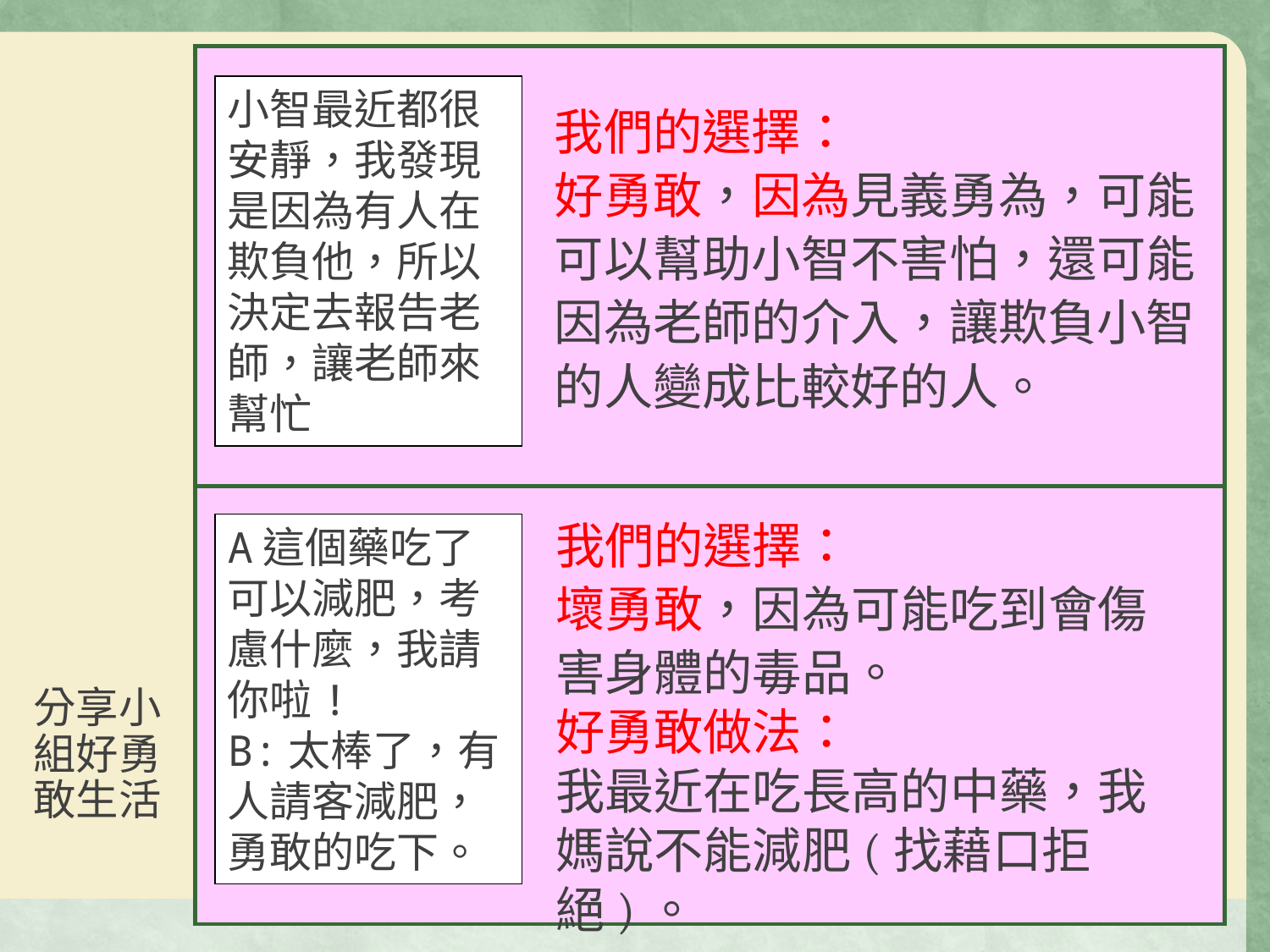

小智最近都很安靜，我發現是因為有人在欺負他，所以決定去報告老師，讓老師來幫忙
我們的選擇：
好勇敢，因為見義勇為，可能
可以幫助小智不害怕，還可能
因為老師的介入，讓欺負小智
的人變成比較好的人。

我們的選擇：
壞勇敢，因為可能吃到會傷
害身體的毒品。
好勇敢做法：
我最近在吃長高的中藥，我媽說不能減肥(找藉口拒絕)。
A這個藥吃了可以減肥，考慮什麼，我請你啦!
B:太棒了，有人請客減肥，勇敢的吃下。
# 分享小組好勇敢生活